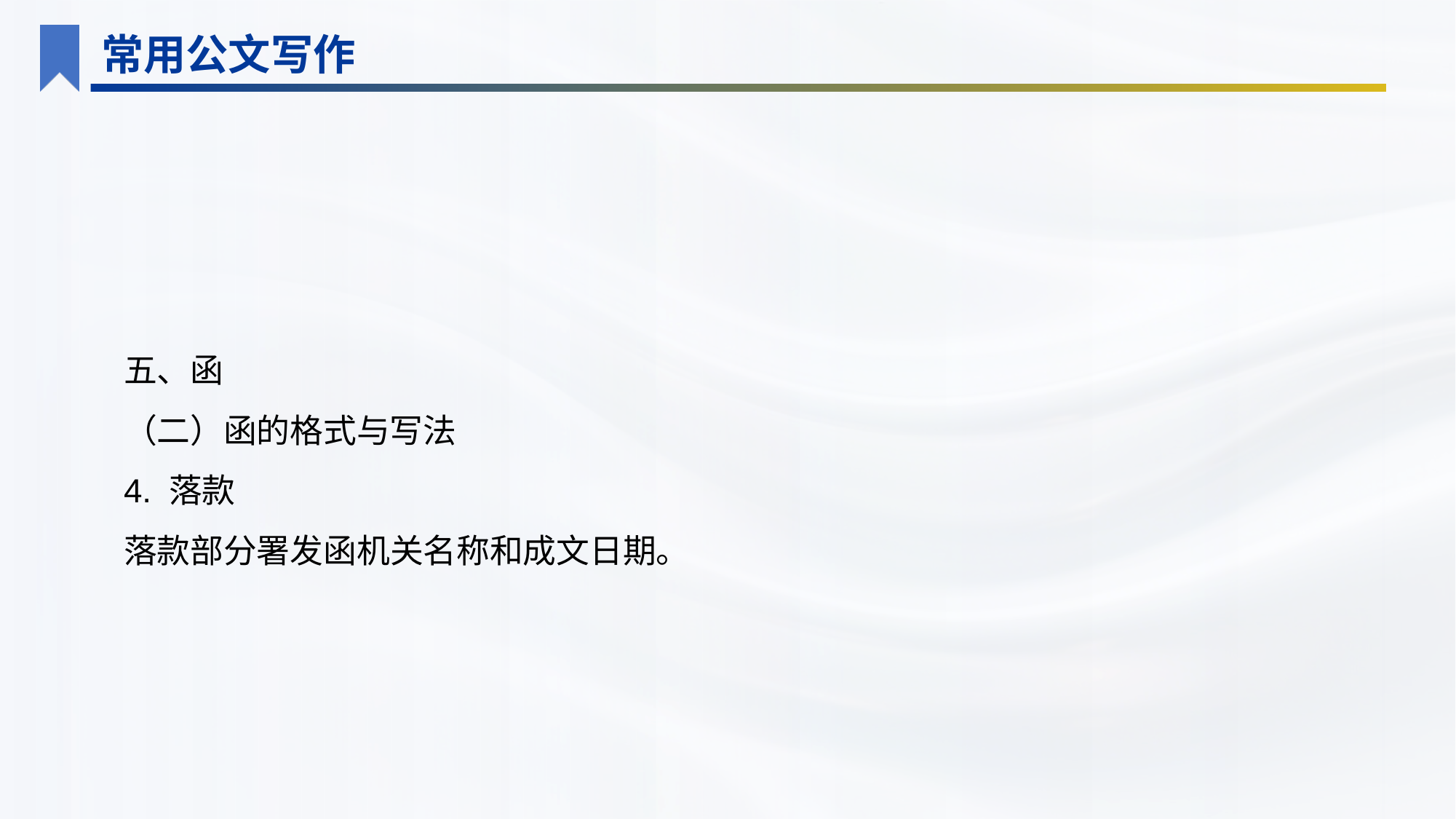

常用公文写作
五、函
（二）函的格式与写法
4. 落款
落款部分署发函机关名称和成文日期。